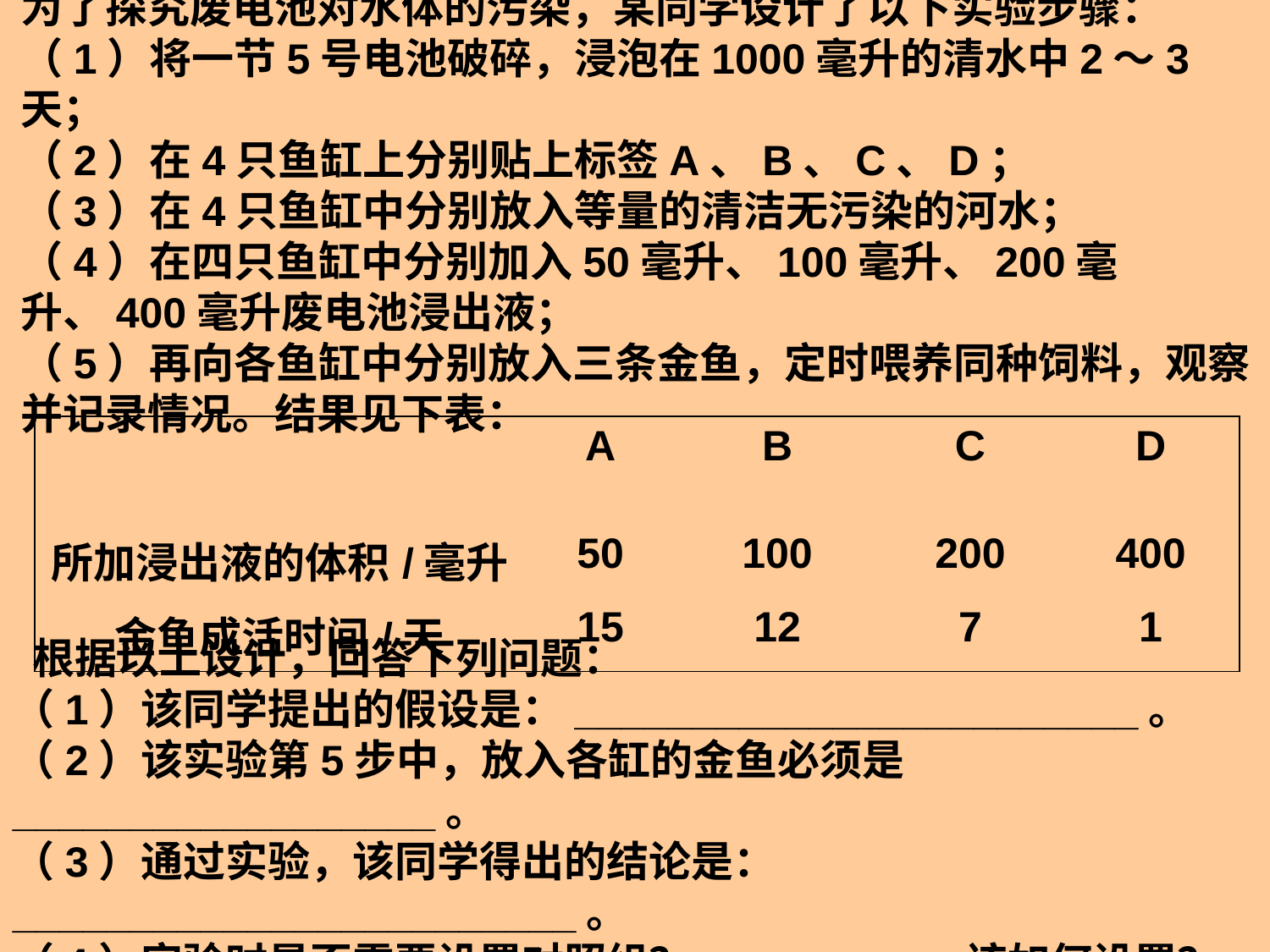

为了探究废电池对水体的污染，某同学设计了以下实验步骤：
（1）将一节5号电池破碎，浸泡在1000毫升的清水中2～3天；
（2）在4只鱼缸上分别贴上标签A、B、C、D；
（3）在4只鱼缸中分别放入等量的清洁无污染的河水；
（4）在四只鱼缸中分别加入50毫升、100毫升、200毫升、400毫升废电池浸出液；
（5）再向各鱼缸中分别放入三条金鱼，定时喂养同种饲料，观察并记录情况。结果见下表：
|  | A | B | C | D |
| --- | --- | --- | --- | --- |
| 所加浸出液的体积/毫升 | 50 | 100 | 200 | 400 |
| 金鱼成活时间/天 | 15 | 12 | 7 | 1 |
 根据以上设计，回答下列问题：
（1）该同学提出的假设是：________________________。
（2）该实验第5步中，放入各缸的金鱼必须是__________________。
（3）通过实验，该同学得出的结论是：________________________。
（4）实验时是否需要设置对照组？_________。该如何设置？